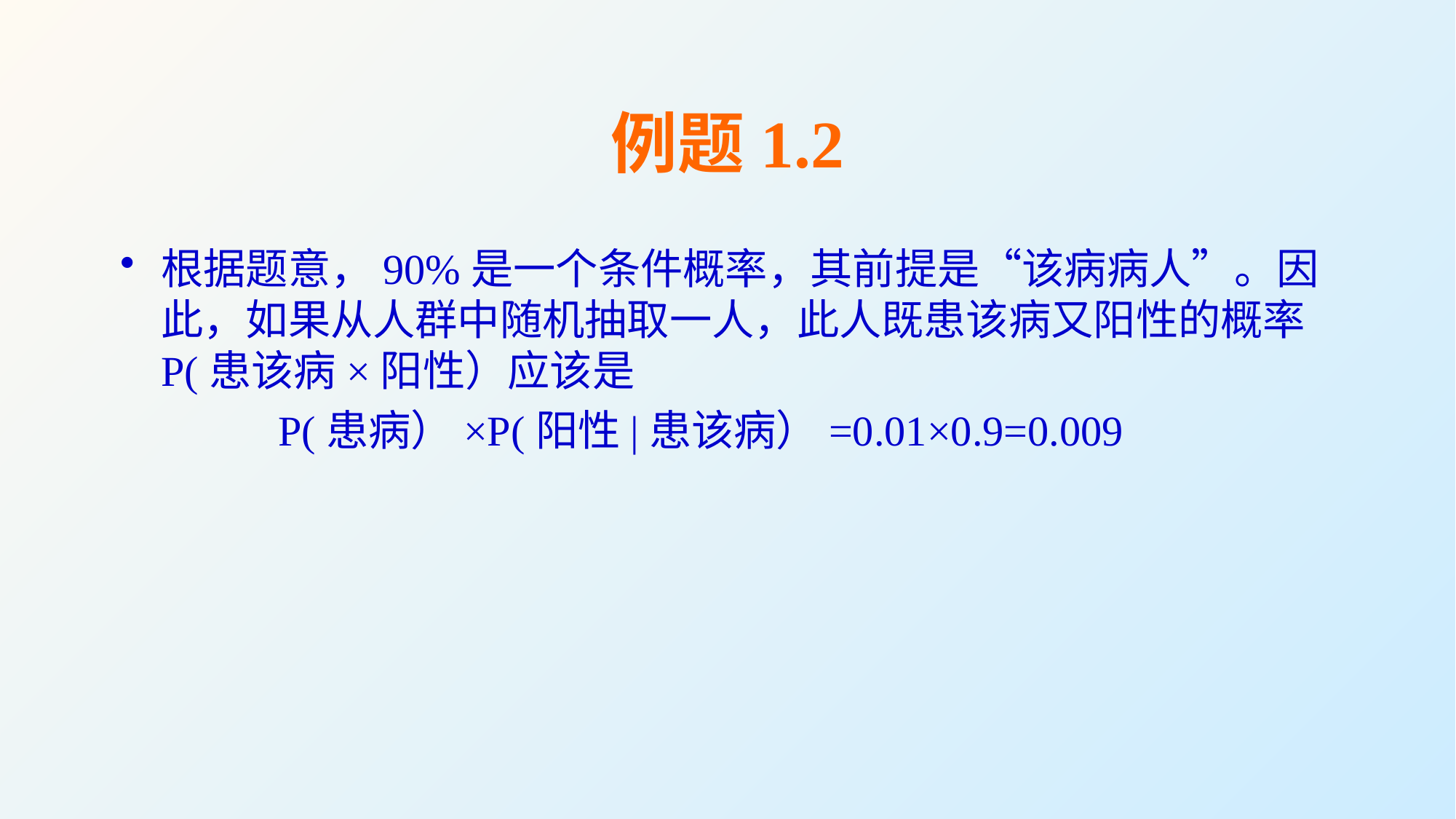

# 例题1.2
根据题意，90%是一个条件概率，其前提是“该病病人”。因此，如果从人群中随机抽取一人，此人既患该病又阳性的概率P(患该病×阳性）应该是
               P(患病）×P(阳性|患该病）=0.01×0.9=0.009